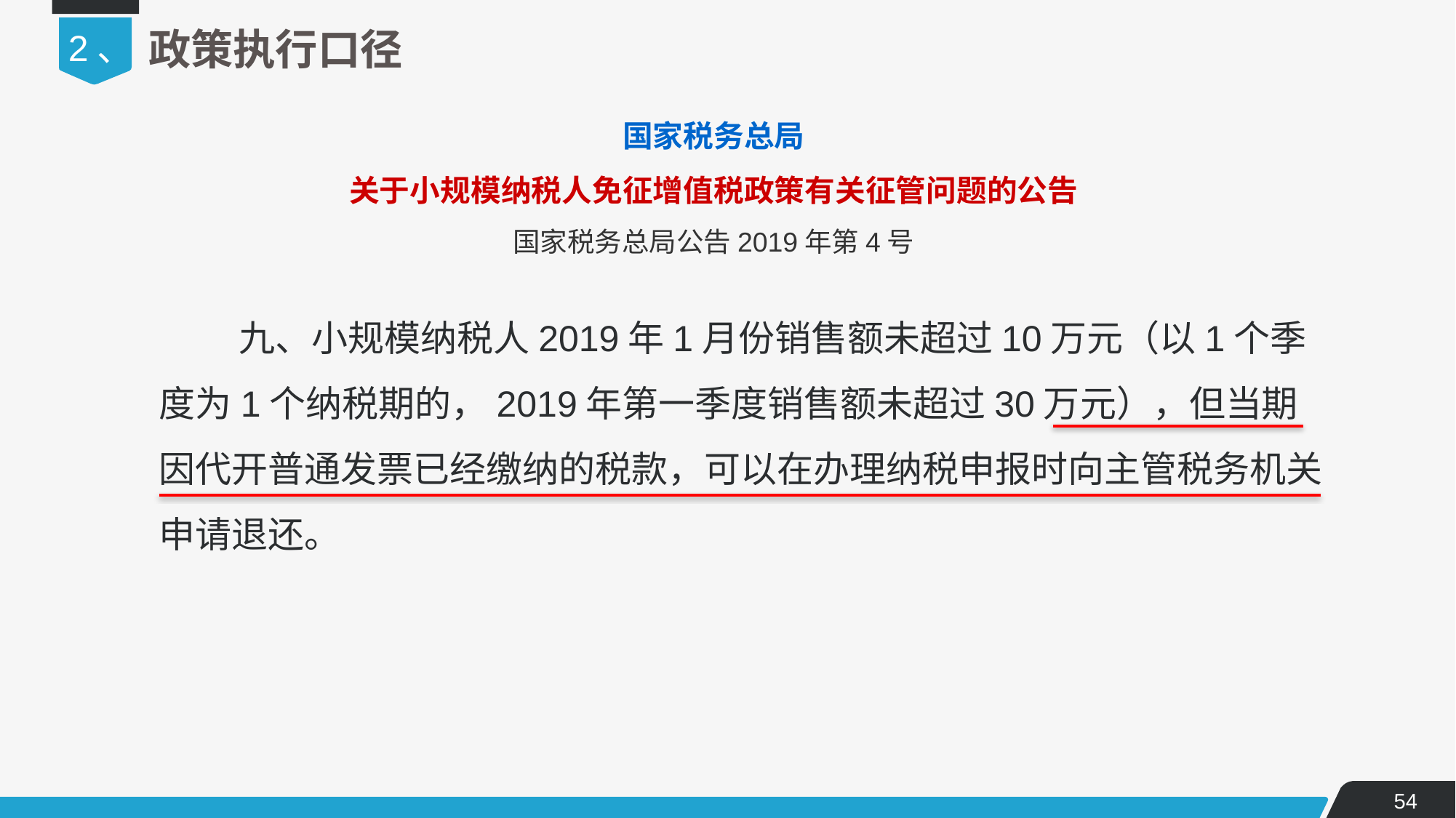

2、
政策执行口径
国家税务总局
关于小规模纳税人免征增值税政策有关征管问题的公告
国家税务总局公告2019年第4号
  九、小规模纳税人2019年1月份销售额未超过10万元（以1个季度为1个纳税期的，2019年第一季度销售额未超过30万元），但当期因代开普通发票已经缴纳的税款，可以在办理纳税申报时向主管税务机关申请退还。